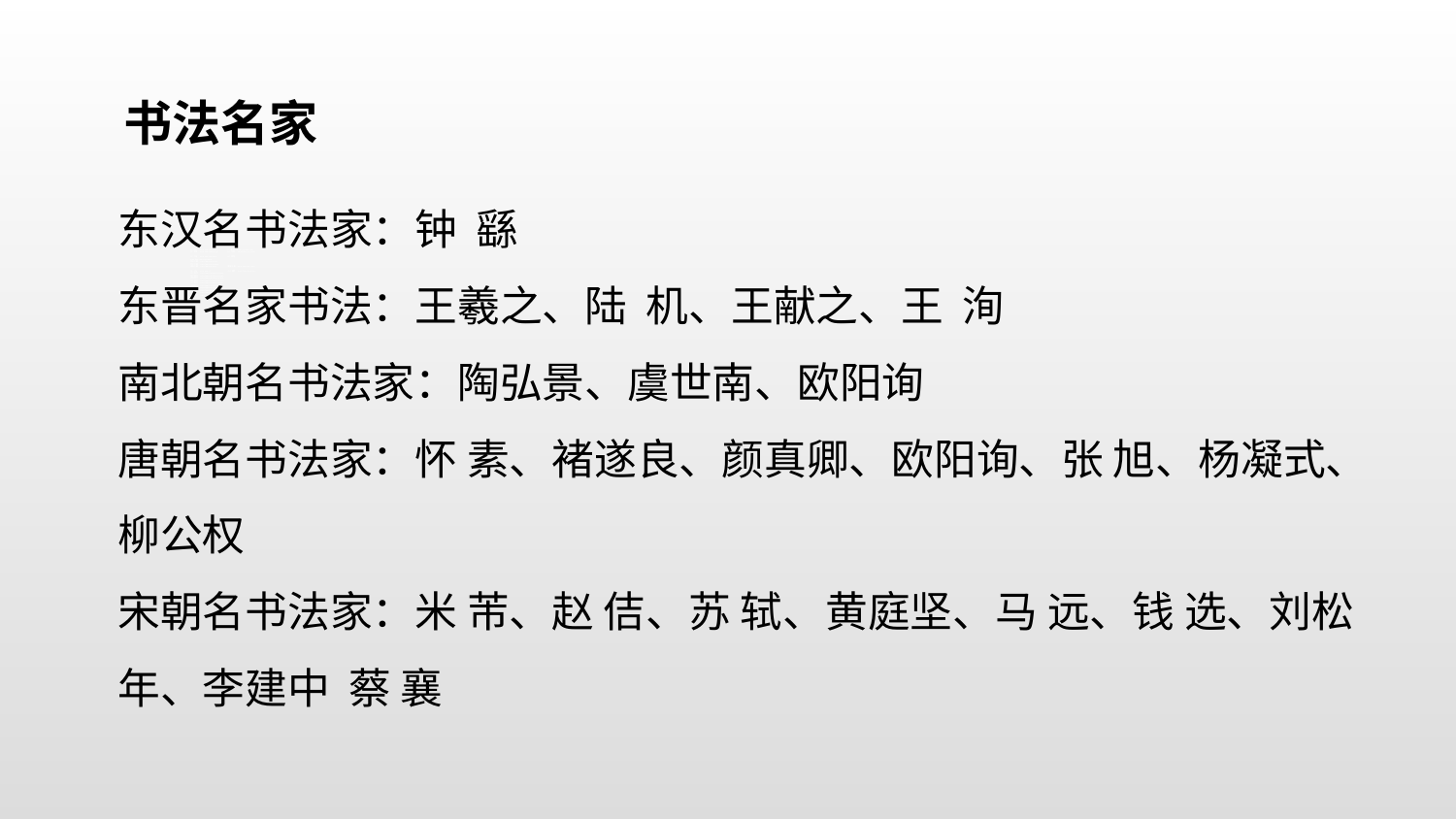

书法名家
东汉名书法家：钟  繇
东晋名家书法：王羲之、陆  机、王献之、王  洵
南北朝名书法家：陶弘景、虞世南、欧阳询
唐朝名书法家：怀 素、褚遂良、颜真卿、欧阳询、张 旭、杨凝式、柳公权
宋朝名书法家：米 芾、赵 佶、苏 轼、黄庭坚、马 远、钱 选、刘松年、李建中  蔡 襄
PPT模板：www.1ppt.com/moban/                  PPT素材：www.1ppt.com/sucai/
PPT背景：www.1ppt.com/beijing/                   PPT图表：www.1ppt.com/tubiao/
PPT下载：www.1ppt.com/xiazai/                     PPT教程： www.1ppt.com/powerpoint/
资料下载：www.1ppt.com/ziliao/                   范文下载：www.1ppt.com/fanwen/
试卷下载：www.1ppt.com/shiti/                     教案下载：www.1ppt.com/jiaoan/
PPT论坛：www.1ppt.cn                                     PPT课件：www.1ppt.com/kejian/
语文课件：www.1ppt.com/kejian/yuwen/    数学课件：www.1ppt.com/kejian/shuxue/
英语课件：www.1ppt.com/kejian/yingyu/    美术课件：www.1ppt.com/kejian/meishu/
科学课件：www.1ppt.com/kejian/kexue/     物理课件：www.1ppt.com/kejian/wuli/
化学课件：www.1ppt.com/kejian/huaxue/  生物课件：www.1ppt.com/kejian/shengwu/
地理课件：www.1ppt.com/kejian/dili/          历史课件：www.1ppt.com/kejian/lishi/